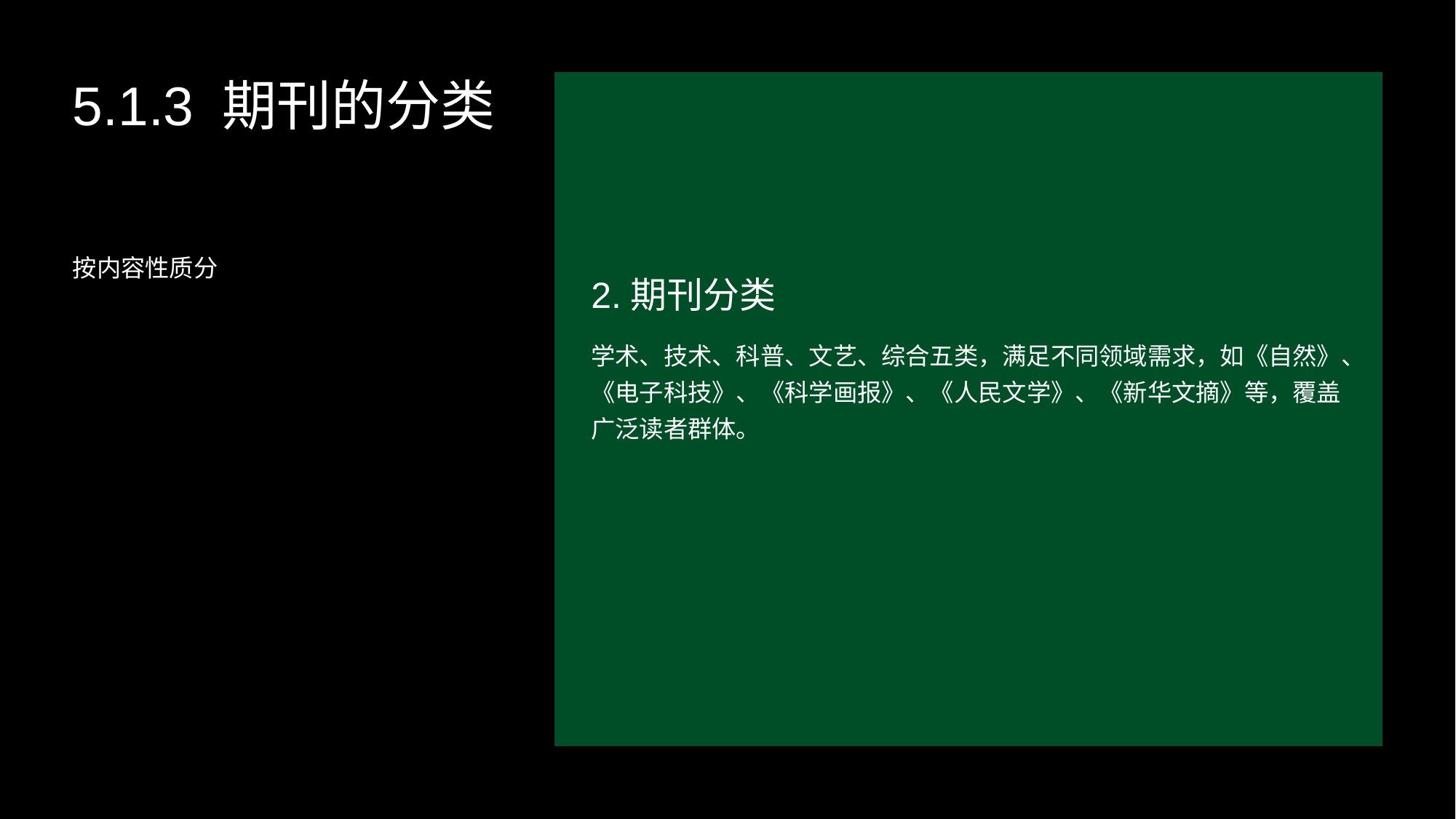

5.1.3 期刊的分类

按内容性质分
2.期刊分类
学术、技术、科普、文艺、综合五类，满足不同领域需求，如《自然》、《电子科技》、《科学画报》、《人民文学》、《新华文摘》等，覆盖广泛读者群体。